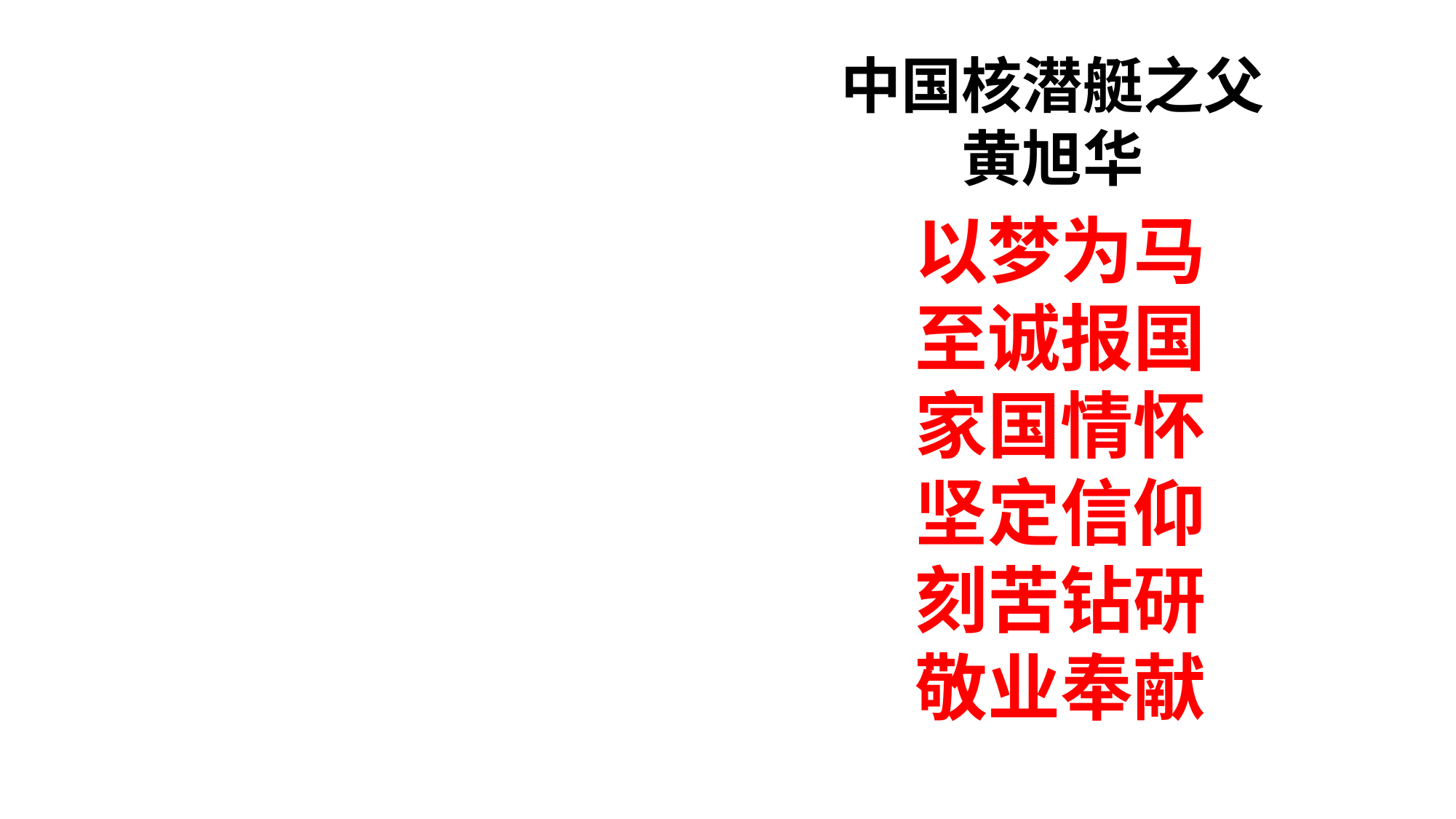

中国核潜艇之父
黄旭华
以梦为马
至诚报国
家国情怀
坚定信仰
刻苦钻研
敬业奉献